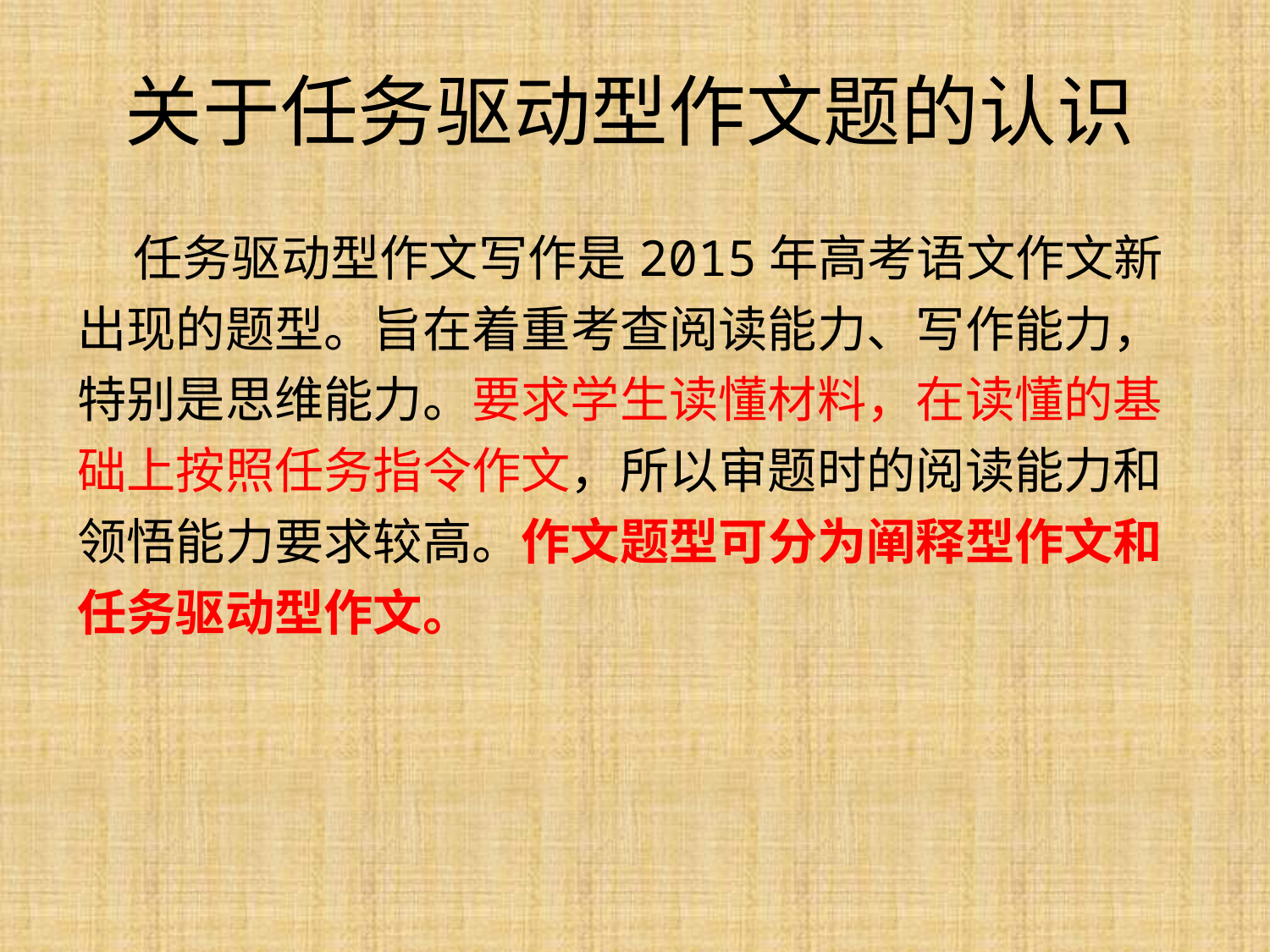

关于任务驱动型作文题的认识

    任务驱动型作文写作是2015年高考语文作文新出现的题型。旨在着重考查阅读能力、写作能力，特别是思维能力。要求学生读懂材料，在读懂的基础上按照任务指令作文，所以审题时的阅读能力和领悟能力要求较高。作文题型可分为阐释型作文和任务驱动型作文。